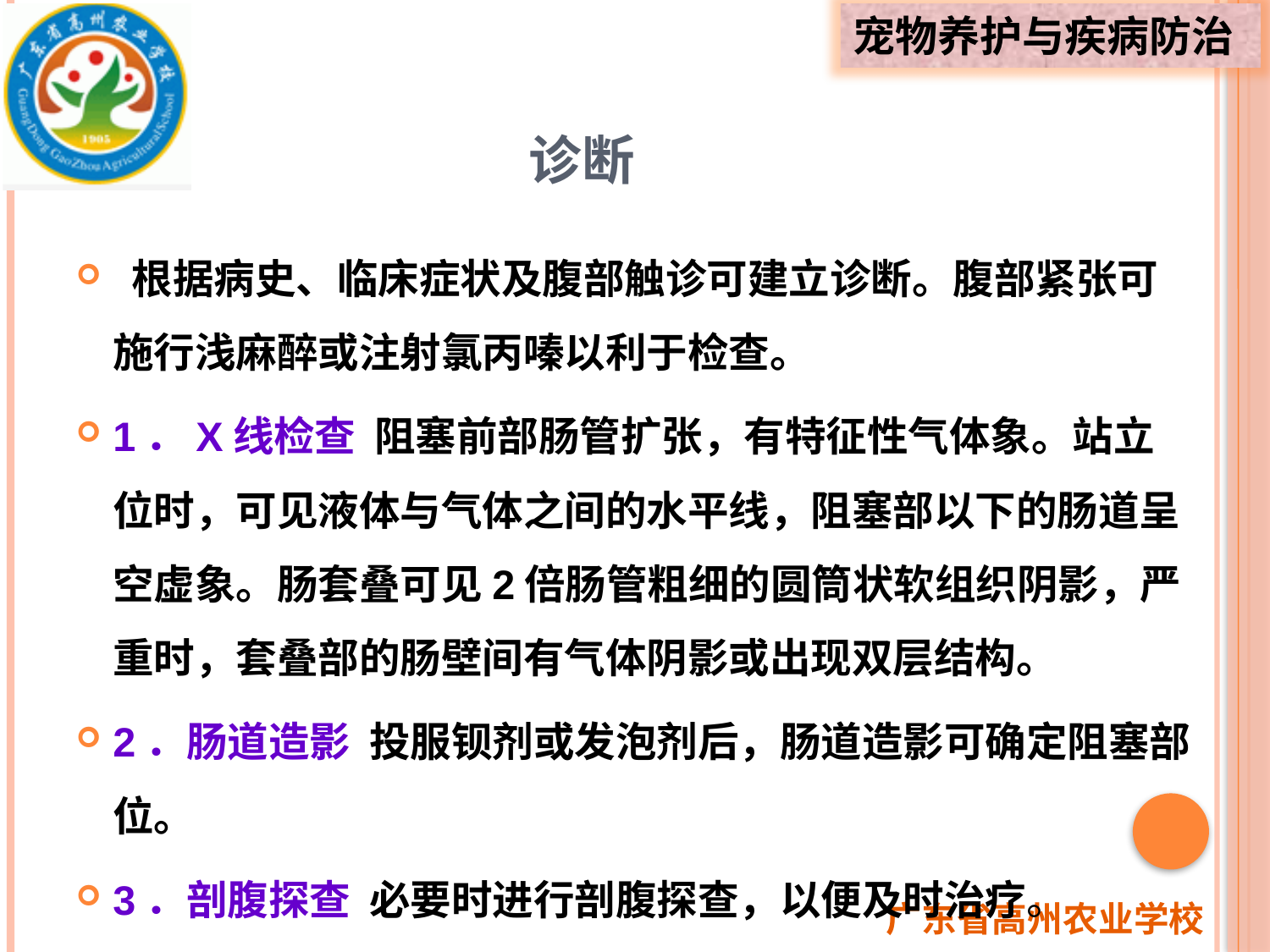

# 诊断
 根据病史、临床症状及腹部触诊可建立诊断。腹部紧张可施行浅麻醉或注射氯丙嗪以利于检查。
1．X线检查  阻塞前部肠管扩张，有特征性气体象。站立位时，可见液体与气体之间的水平线，阻塞部以下的肠道呈空虚象。肠套叠可见2倍肠管粗细的圆筒状软组织阴影，严重时，套叠部的肠壁间有气体阴影或出现双层结构。
2．肠道造影  投服钡剂或发泡剂后，肠道造影可确定阻塞部位。
3．剖腹探查  必要时进行剖腹探查，以便及时治疗。